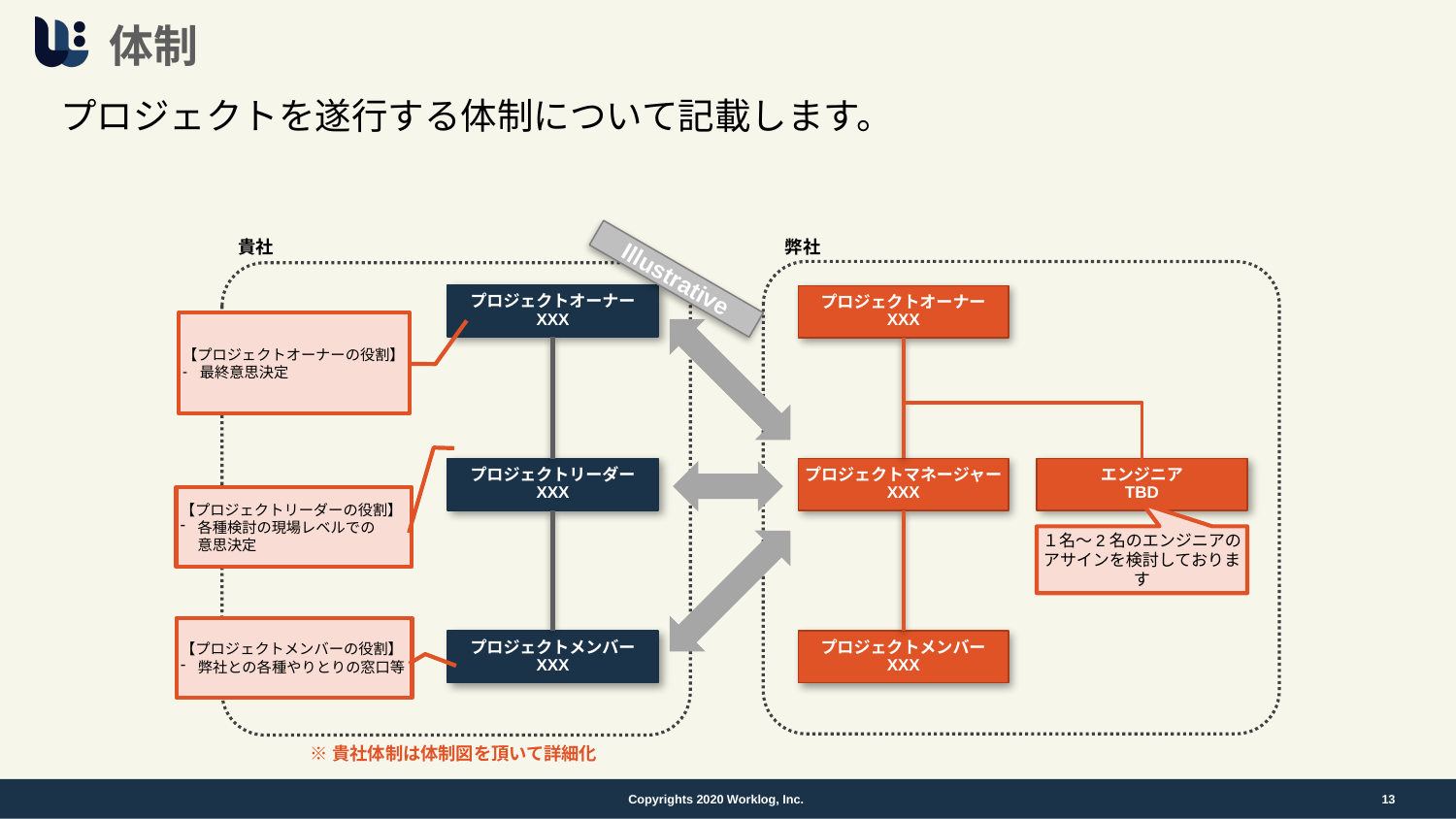

# 体制
プロジェクトを遂行する体制について記載します。
弊社
貴社

Illustrative
プロジェクトオーナー
XXX
プロジェクトオーナー
XXX
【プロジェクトオーナーの役割】
最終意思決定

プロジェクトマネージャー
XXX
プロジェクトリーダー
XXX
エンジニア
TBD

【プロジェクトリーダーの役割】
各種検討の現場レベルでの
意思決定
１名〜2名のエンジニアの
アサインを検討しております

【プロジェクトメンバーの役割】
弊社との各種やりとりの窓口等
プロジェクトメンバー
XXX
プロジェクトメンバー
XXX
※貴社体制は体制図を頂いて詳細化
13